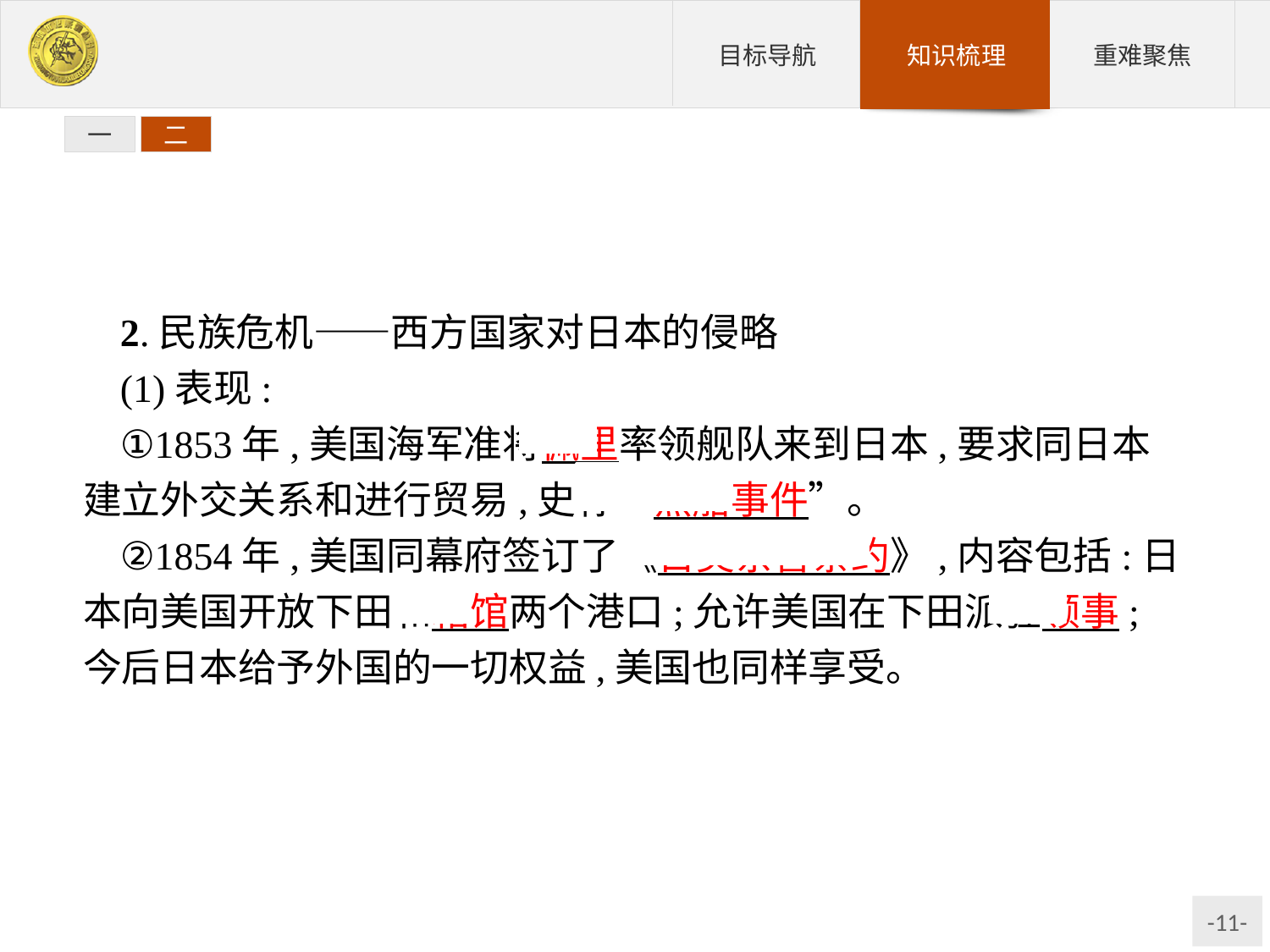

一
二
2.民族危机——西方国家对日本的侵略
(1)表现:
①1853年,美国海军准将佩里率领舰队来到日本,要求同日本建立外交关系和进行贸易,史称“黑船事件”。
②1854年,美国同幕府签订了《日美亲善条约》,内容包括:日本向美国开放下田和箱馆两个港口;允许美国在下田派驻领事;今后日本给予外国的一切权益,美国也同样享受。